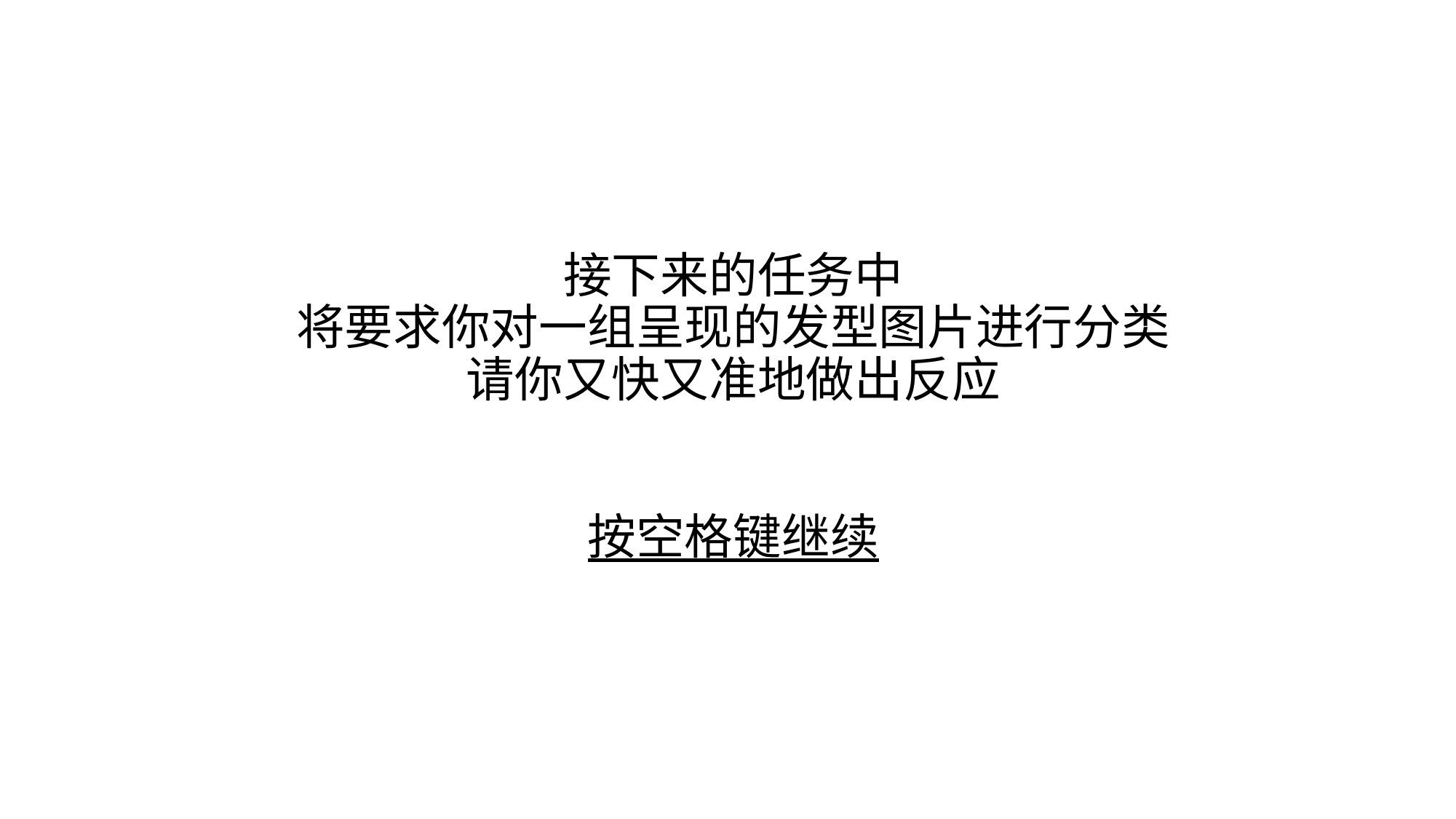

# 接下来的任务中 将要求你对一组呈现的发型图片进行分类 请你又快又准地做出反应 按空格键继续